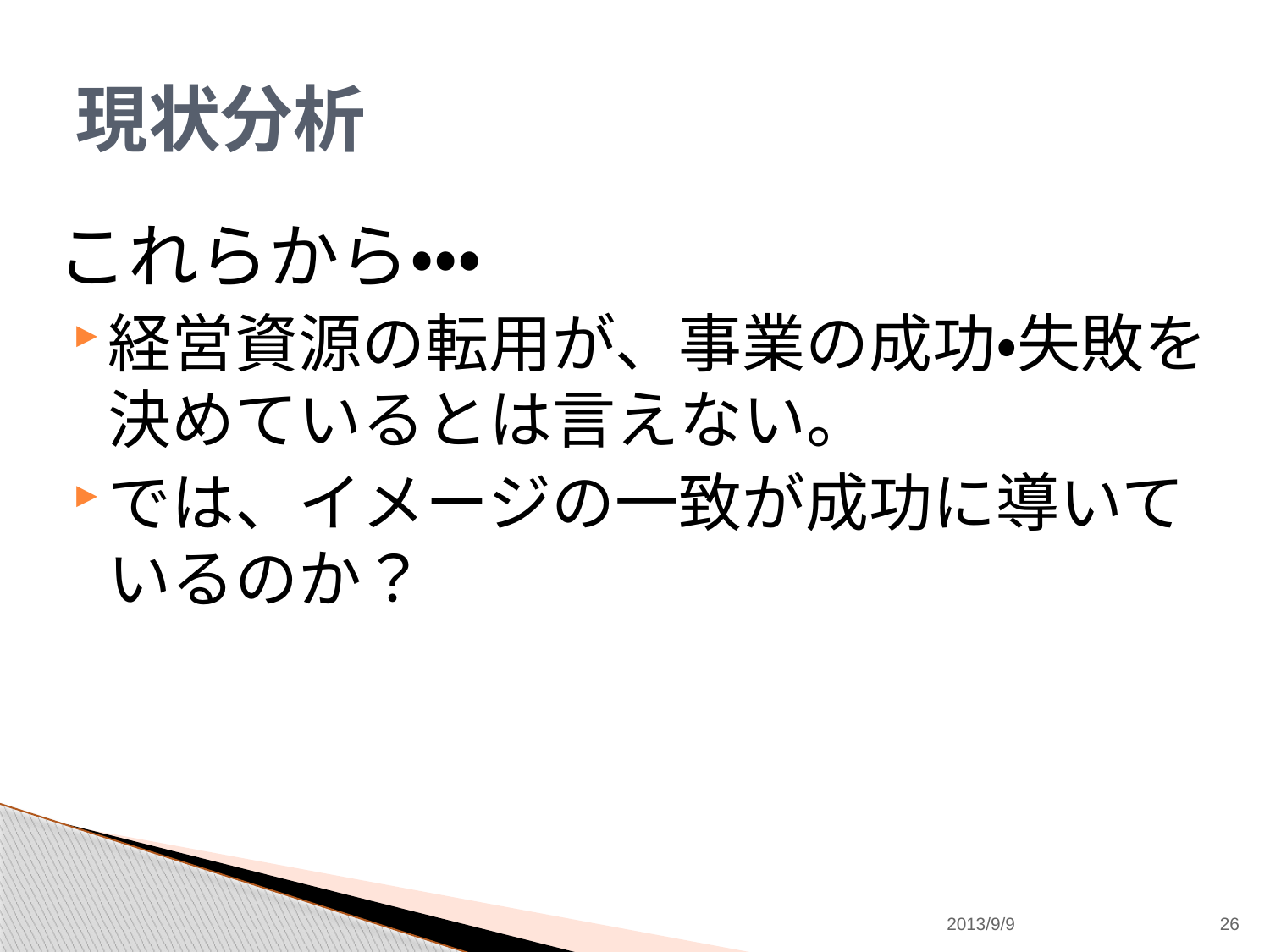

# 現状分析
これらから・・・
経営資源の転用が、事業の成功・失敗を決めているとは言えない。
では、イメージの一致が成功に導いているのか？

2013/9/9
26